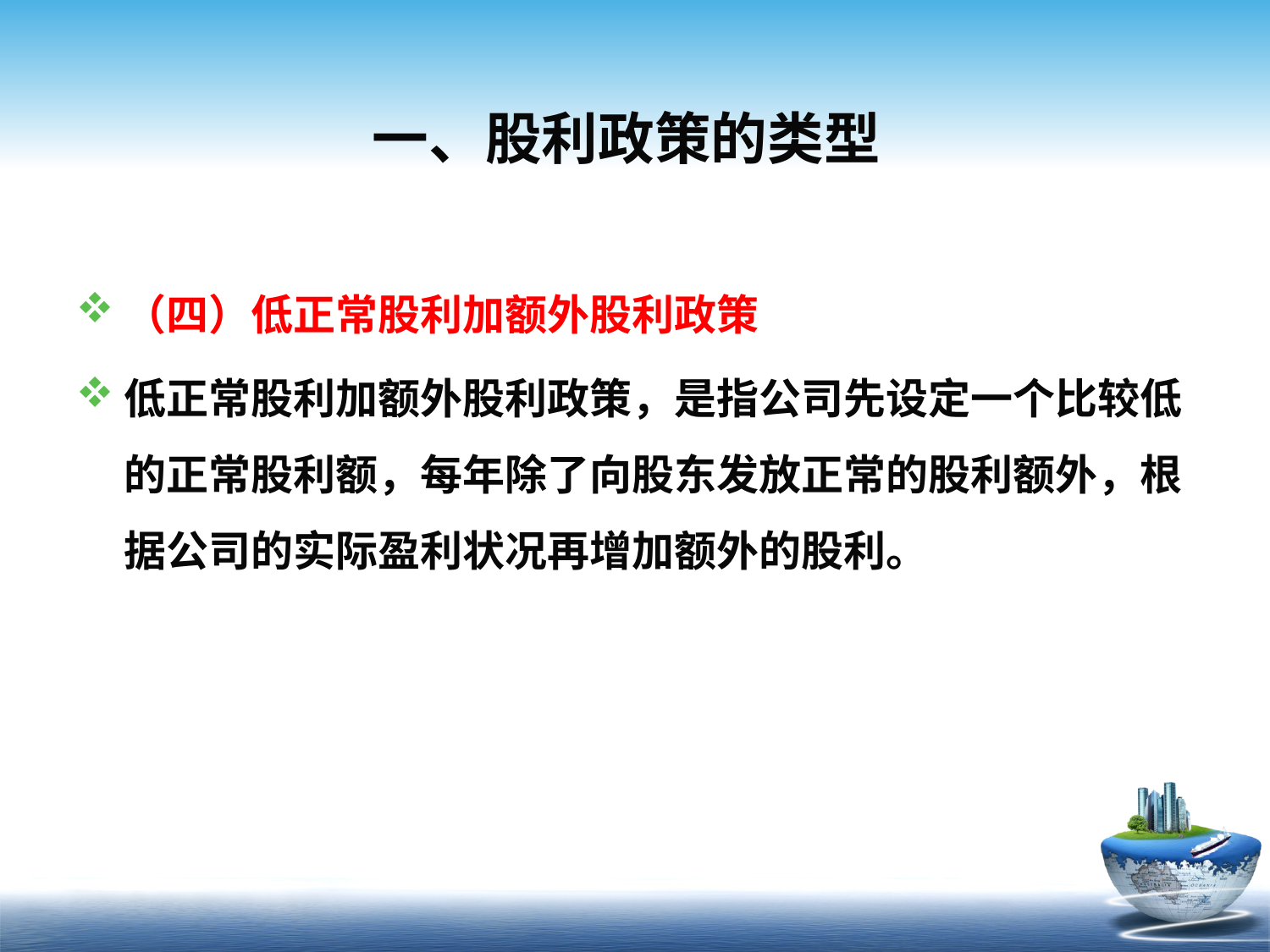

# 一、股利政策的类型
（四）低正常股利加额外股利政策
低正常股利加额外股利政策，是指公司先设定一个比较低的正常股利额，每年除了向股东发放正常的股利额外，根据公司的实际盈利状况再增加额外的股利。